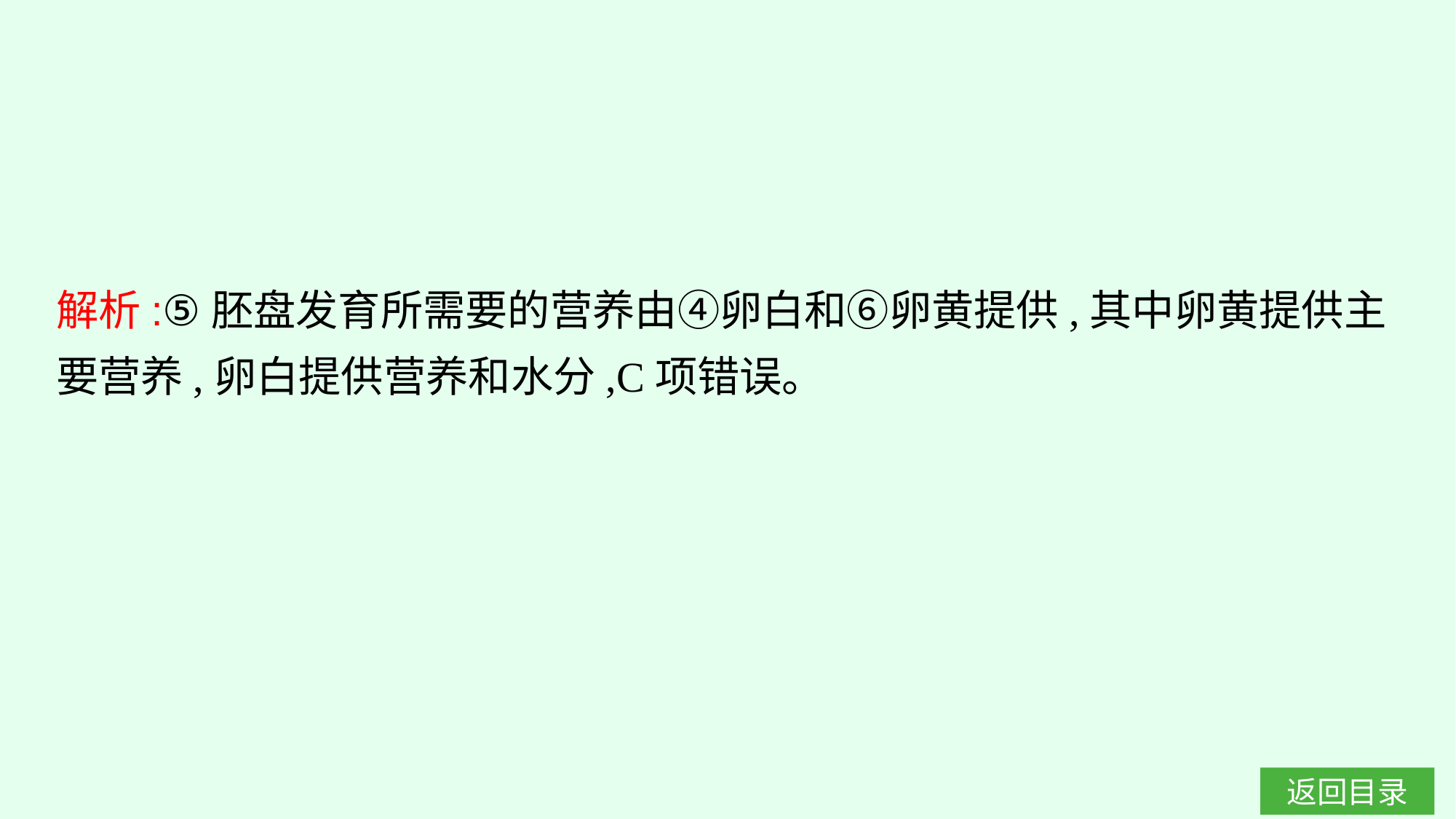

解析:⑤胚盘发育所需要的营养由④卵白和⑥卵黄提供,其中卵黄提供主要营养,卵白提供营养和水分,C项错误。